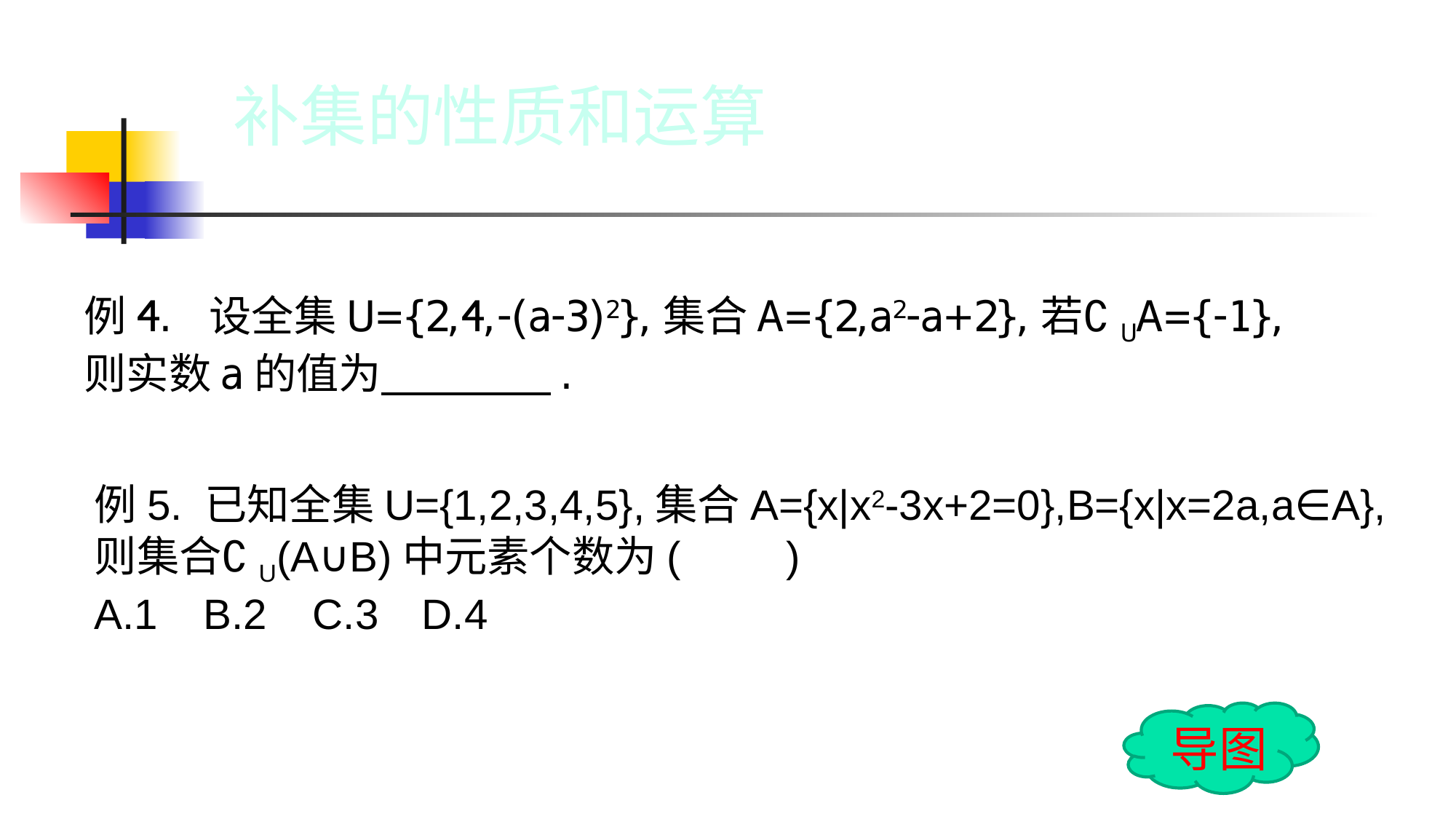

补集的性质和运算

例4.  设全集U={2,4,-(a-3)2},集合A={2,a2-a+2},若∁UA={-1},则实数a的值为　　　　.
例5. 已知全集U={1,2,3,4,5},集合A={x|x2-3x+2=0},B={x|x=2a,a∈A},则集合∁U(A∪B)中元素个数为(　　)
A.1	B.2	C.3	D.4

导图